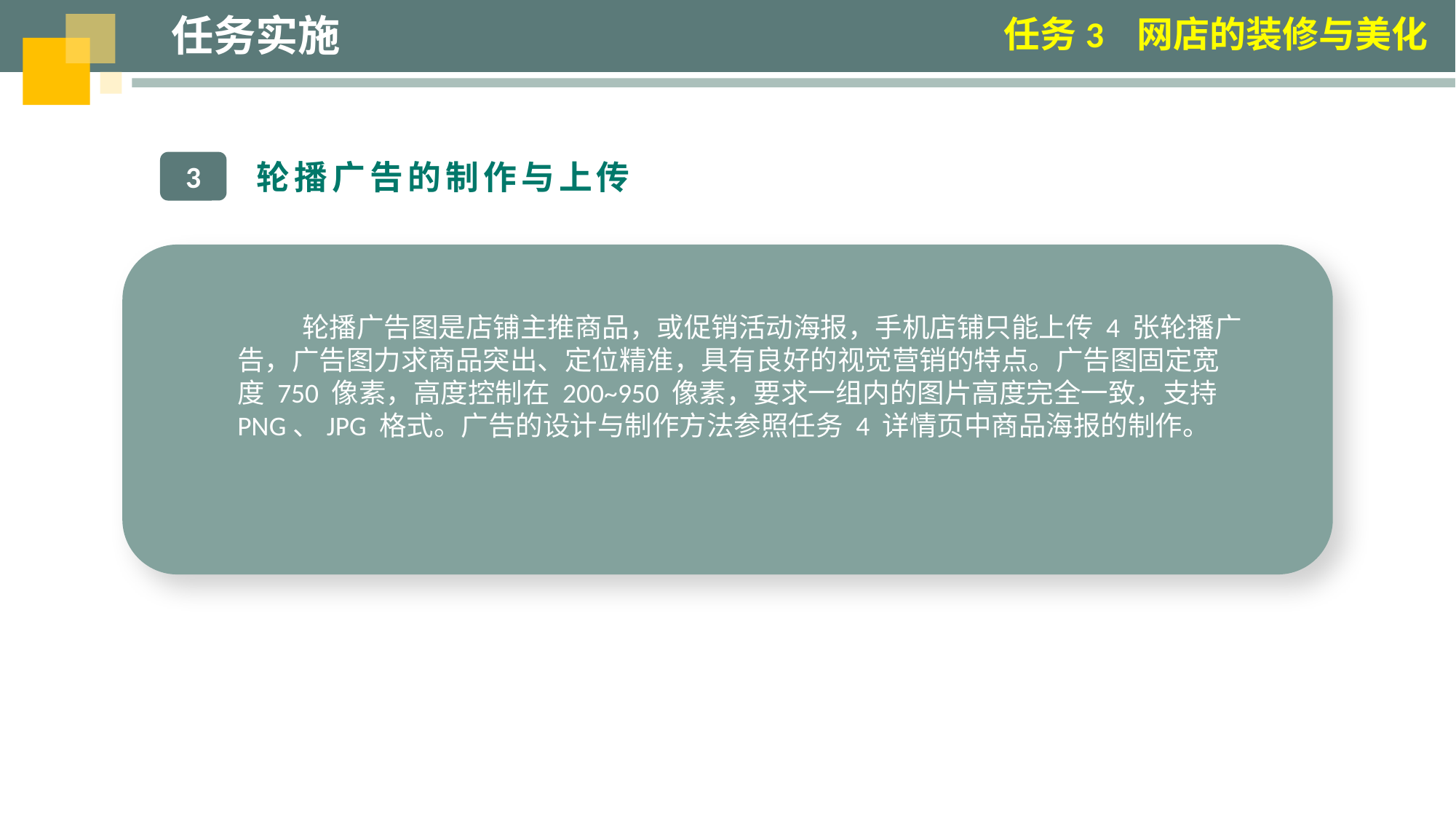

任务实施

任务3   网店的装修与美化
轮播广告的制作与上传
3

轮播广告图是店铺主推商品，或促销活动海报，手机店铺只能上传 4 张轮播广告，广告图力求商品突出、定位精准，具有良好的视觉营销的特点。广告图固定宽度 750 像素，高度控制在 200~950 像素，要求一组内的图片高度完全一致，支持 PNG、JPG 格式。广告的设计与制作方法参照任务 4 详情页中商品海报的制作。